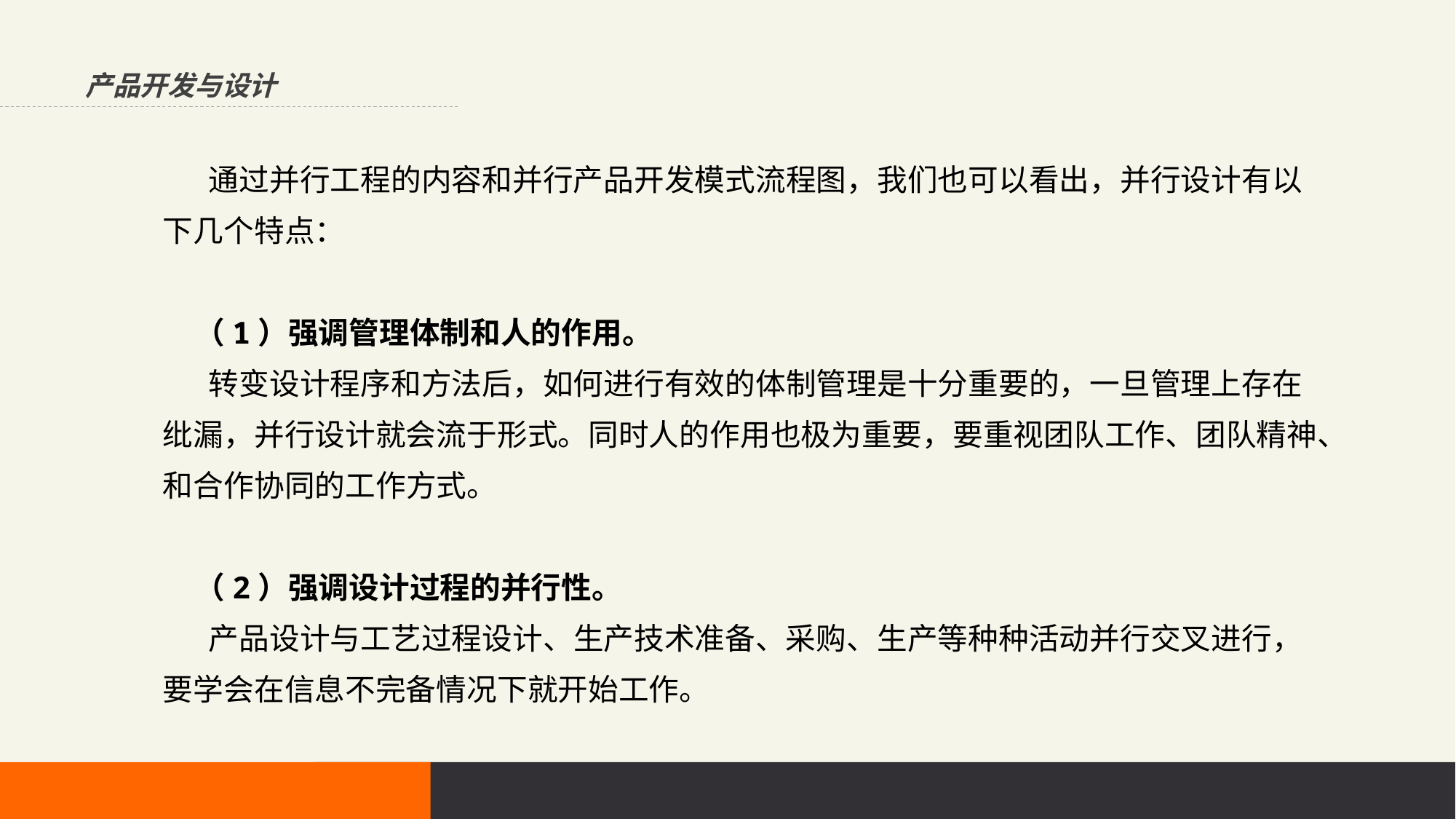

产品开发与设计
 通过并行工程的内容和并行产品开发模式流程图，我们也可以看出，并行设计有以下几个特点：

（1）强调管理体制和人的作用。
 转变设计程序和方法后，如何进行有效的体制管理是十分重要的，一旦管理上存在纰漏，并行设计就会流于形式。同时人的作用也极为重要，要重视团队工作、团队精神、和合作协同的工作方式。

（2）强调设计过程的并行性。
 产品设计与工艺过程设计、生产技术准备、采购、生产等种种活动并行交叉进行，要学会在信息不完备情况下就开始工作。